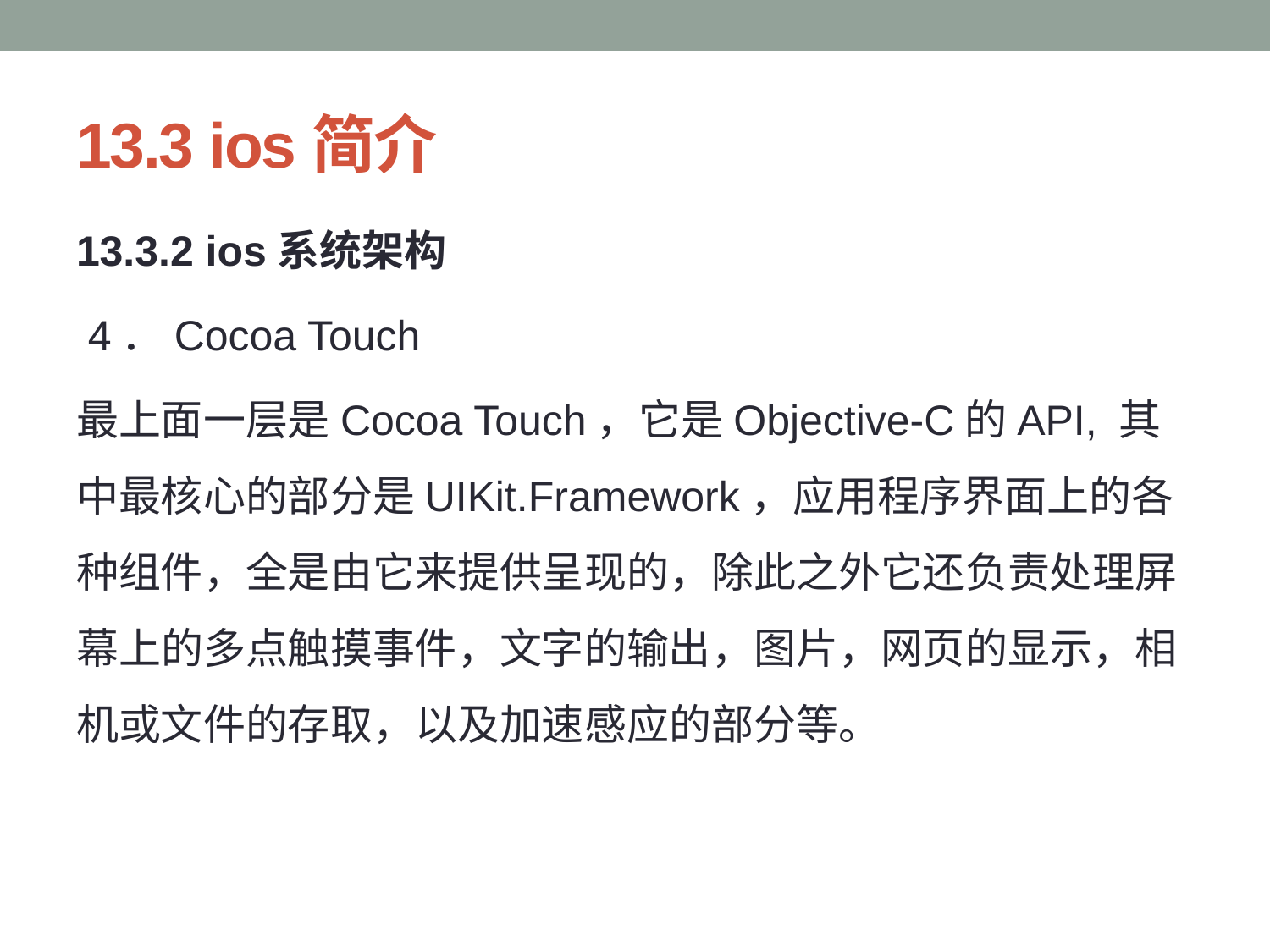

# 13.3 ios简介
13.3.2 ios系统架构
 4．Cocoa Touch
最上面一层是Cocoa Touch，它是Objective-C的API, 其中最核心的部分是UIKit.Framework，应用程序界面上的各种组件，全是由它来提供呈现的，除此之外它还负责处理屏幕上的多点触摸事件，文字的输出，图片，网页的显示，相机或文件的存取，以及加速感应的部分等。